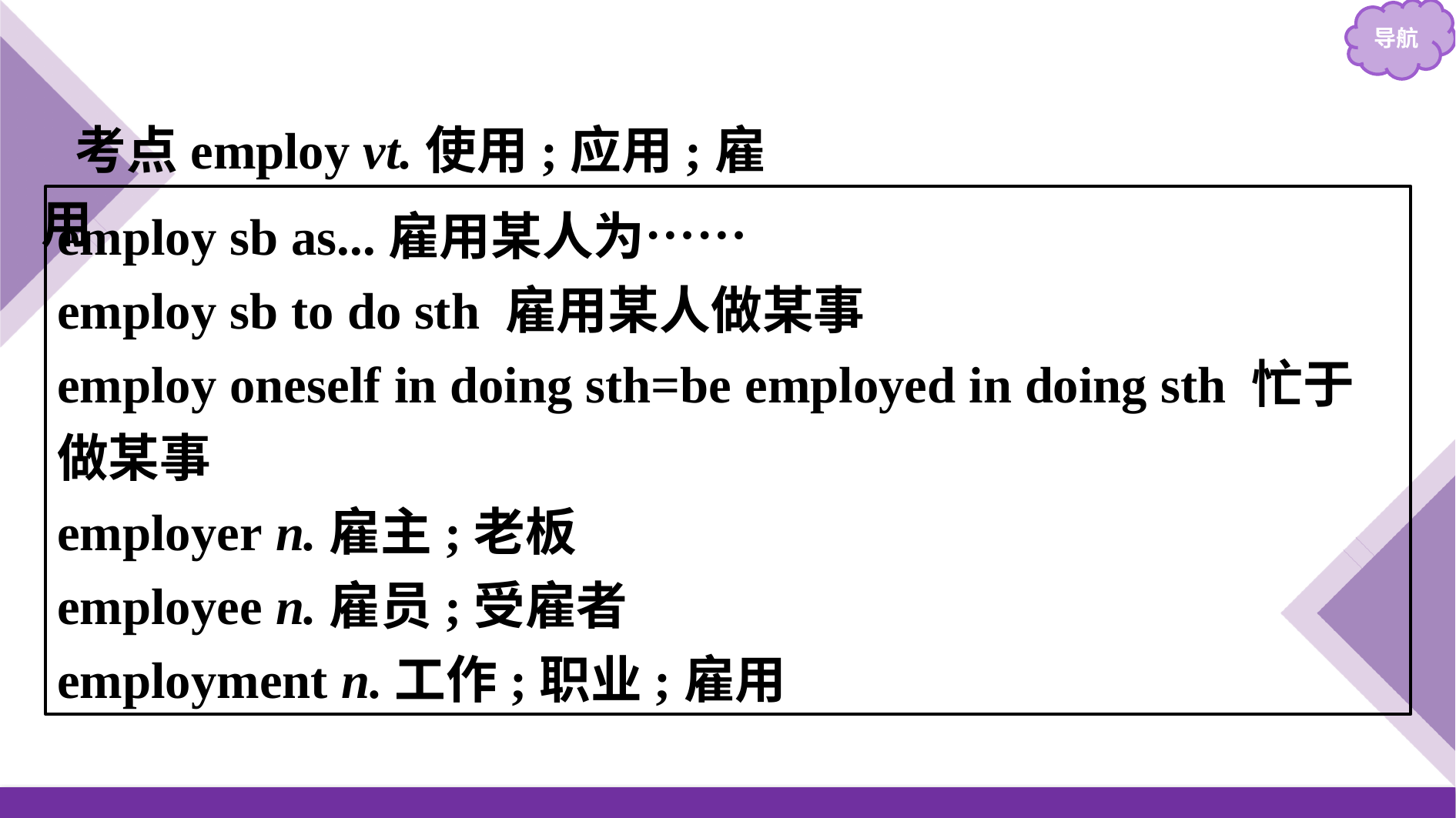

考点employ vt.使用;应用;雇用
employ sb as...雇用某人为……
employ sb to do sth 雇用某人做某事
employ oneself in doing sth=be employed in doing sth 忙于做某事
employer n.雇主;老板
employee n.雇员;受雇者
employment n.工作;职业;雇用